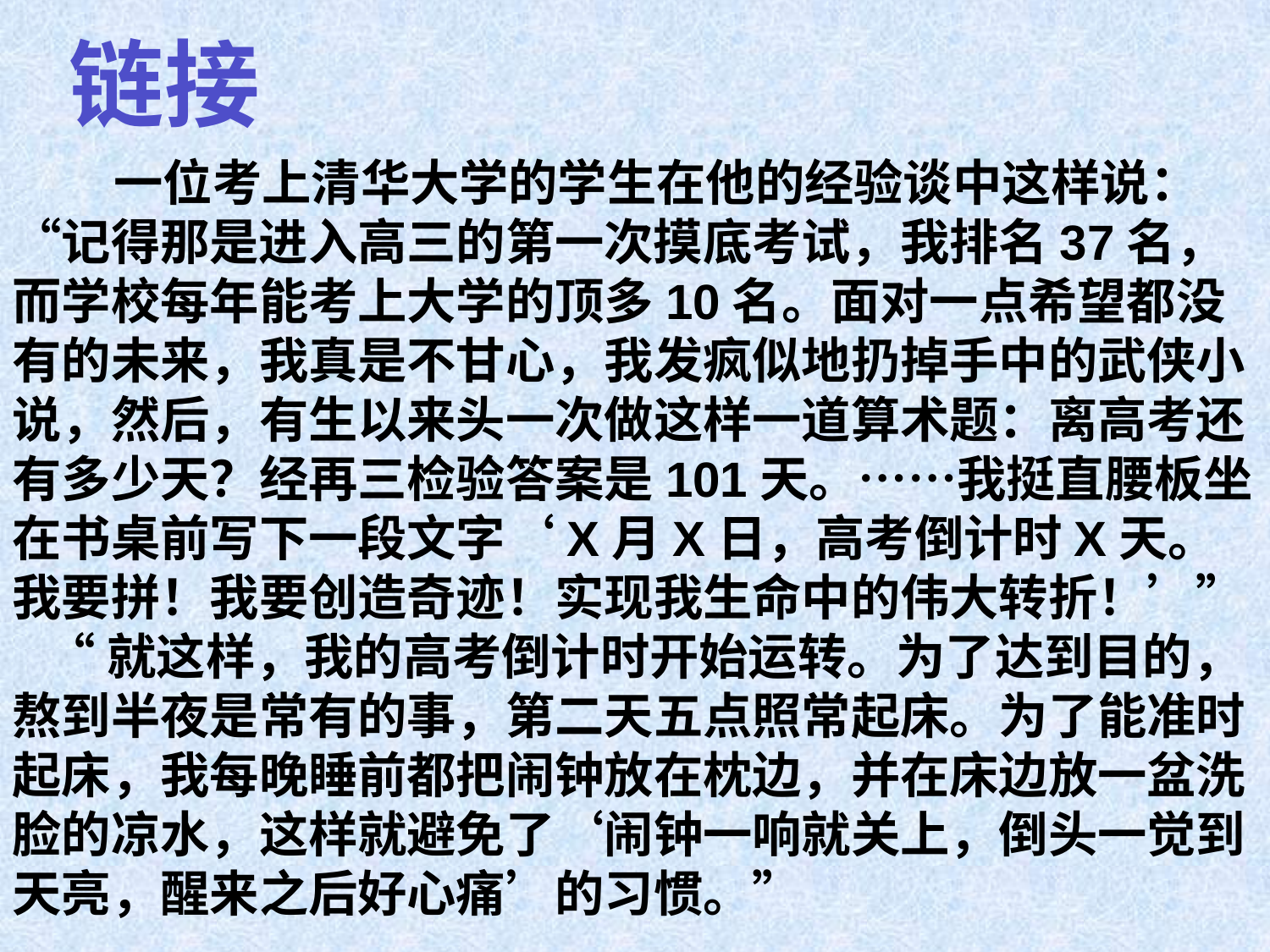

链接
        一位考上清华大学的学生在他的经验谈中这样说：“记得那是进入高三的第一次摸底考试，我排名37名，而学校每年能考上大学的顶多10名。面对一点希望都没有的未来，我真是不甘心，我发疯似地扔掉手中的武侠小说，然后，有生以来头一次做这样一道算术题：离高考还有多少天？经再三检验答案是101天。……我挺直腰板坐在书桌前写下一段文字‘X月X日，高考倒计时X天。我要拼！我要创造奇迹！实现我生命中的伟大转折！’”
   “就这样，我的高考倒计时开始运转。为了达到目的，熬到半夜是常有的事，第二天五点照常起床。为了能准时起床，我每晚睡前都把闹钟放在枕边，并在床边放一盆洗脸的凉水，这样就避免了‘闹钟一响就关上，倒头一觉到天亮，醒来之后好心痛’的习惯。”